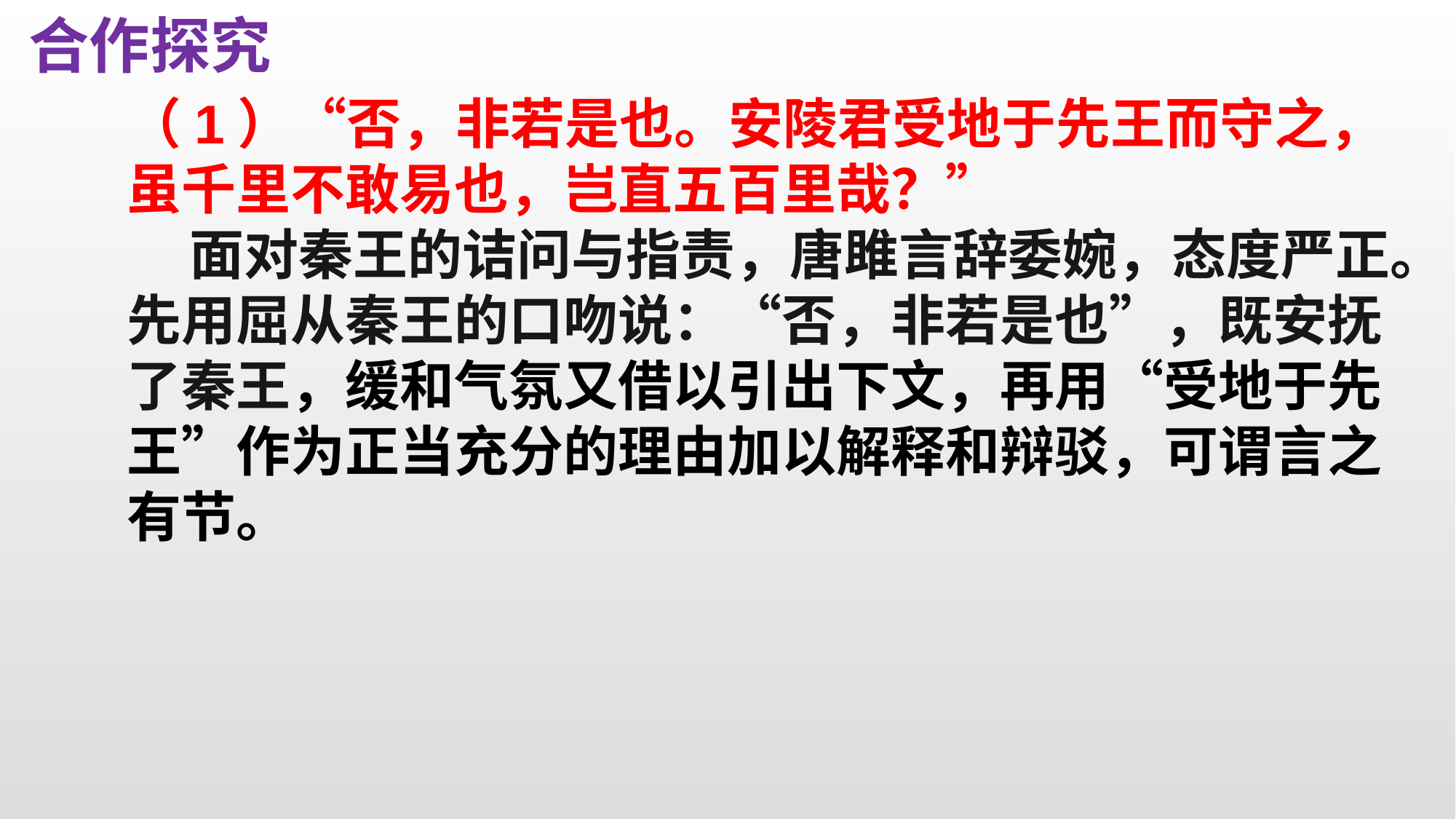

合作探究

（1）“否，非若是也。安陵君受地于先王而守之，虽千里不敢易也，岂直五百里哉？”
    面对秦王的诘问与指责，唐雎言辞委婉，态度严正。先用屈从秦王的口吻说：“否，非若是也”，既安抚了秦王，缓和气氛又借以引出下文，再用“受地于先王”作为正当充分的理由加以解释和辩驳，可谓言之有节。